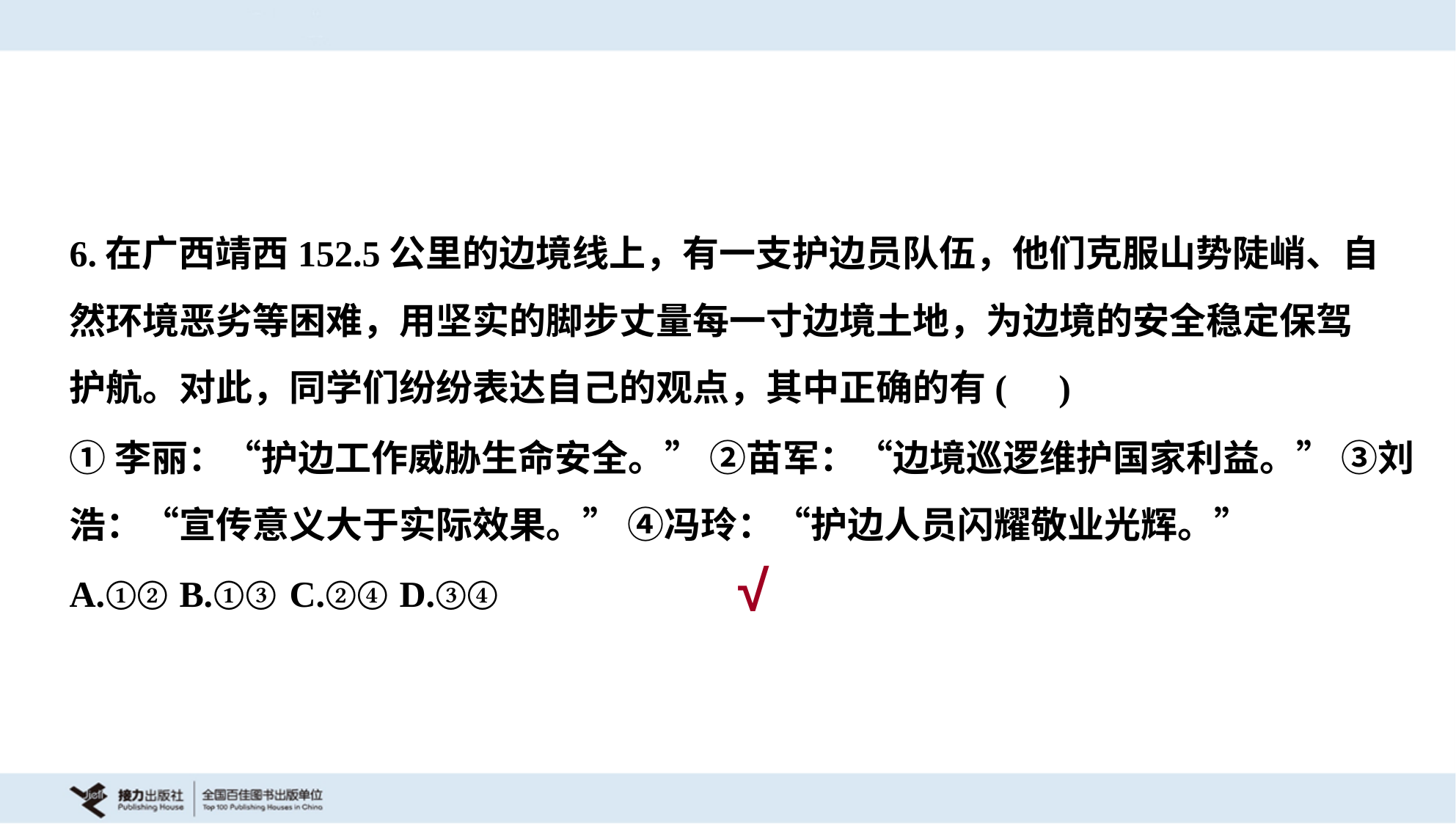

6.在广西靖西152.5公里的边境线上，有一支护边员队伍，他们克服山势陡峭、自
然环境恶劣等困难，用坚实的脚步丈量每一寸边境土地，为边境的安全稳定保驾
护航。对此，同学们纷纷表达自己的观点，其中正确的有(     )
①李丽：“护边工作威胁生命安全。” ②苗军：“边境巡逻维护国家利益。” ③刘
浩：“宣传意义大于实际效果。” ④冯玲：“护边人员闪耀敬业光辉。”
A.①②	B.①③	C.②④	D.③④
√